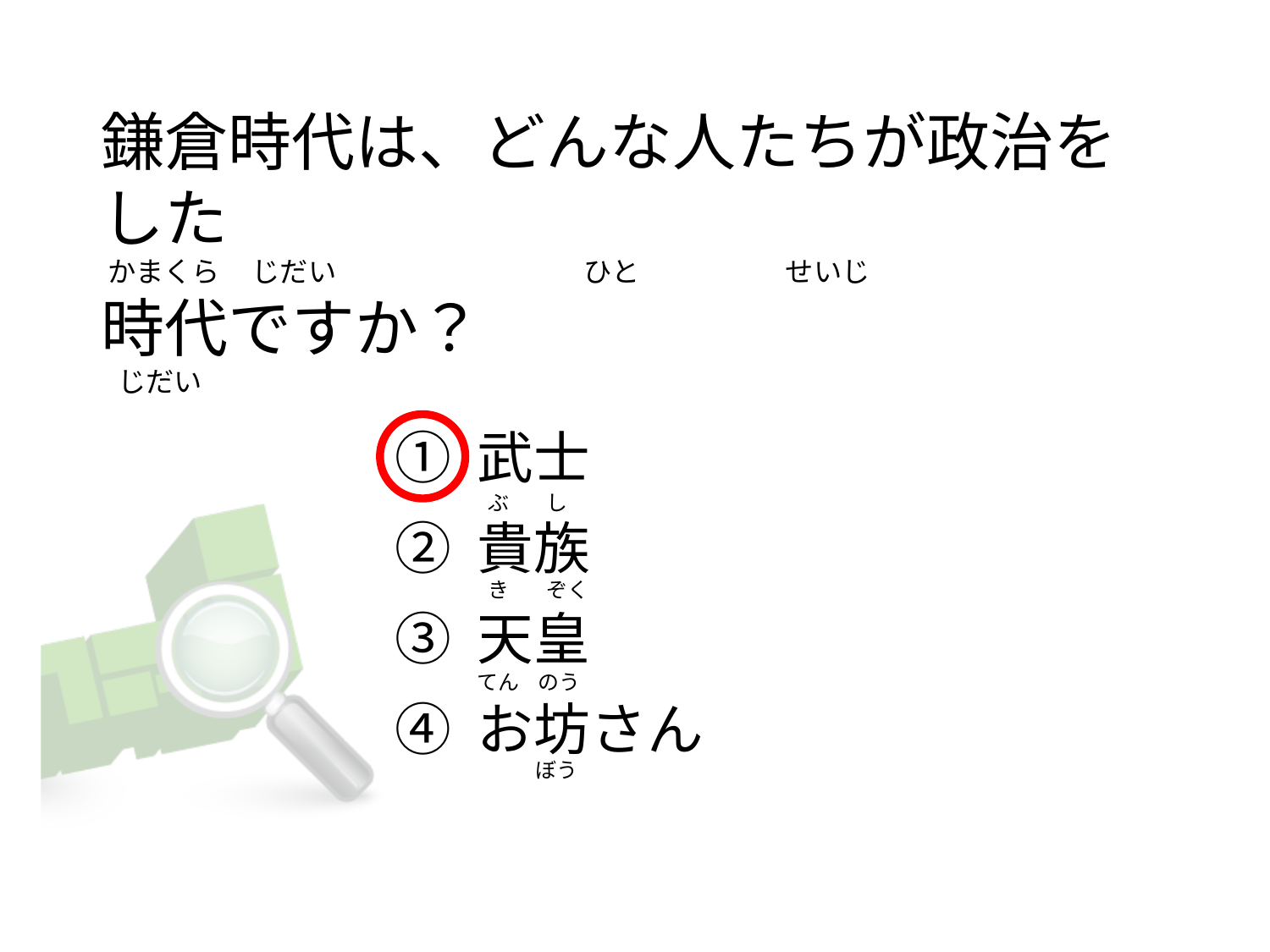

# 鎌倉時代は、どんな人たちが政治をした  かまくら     じだい                                       ひと                       せいじ 時代ですか？    じだい

① 武士
② 貴族
③ 天皇
④ お坊さん
  ぶ        し
  き        ぞく
てん    のう
             ぼう